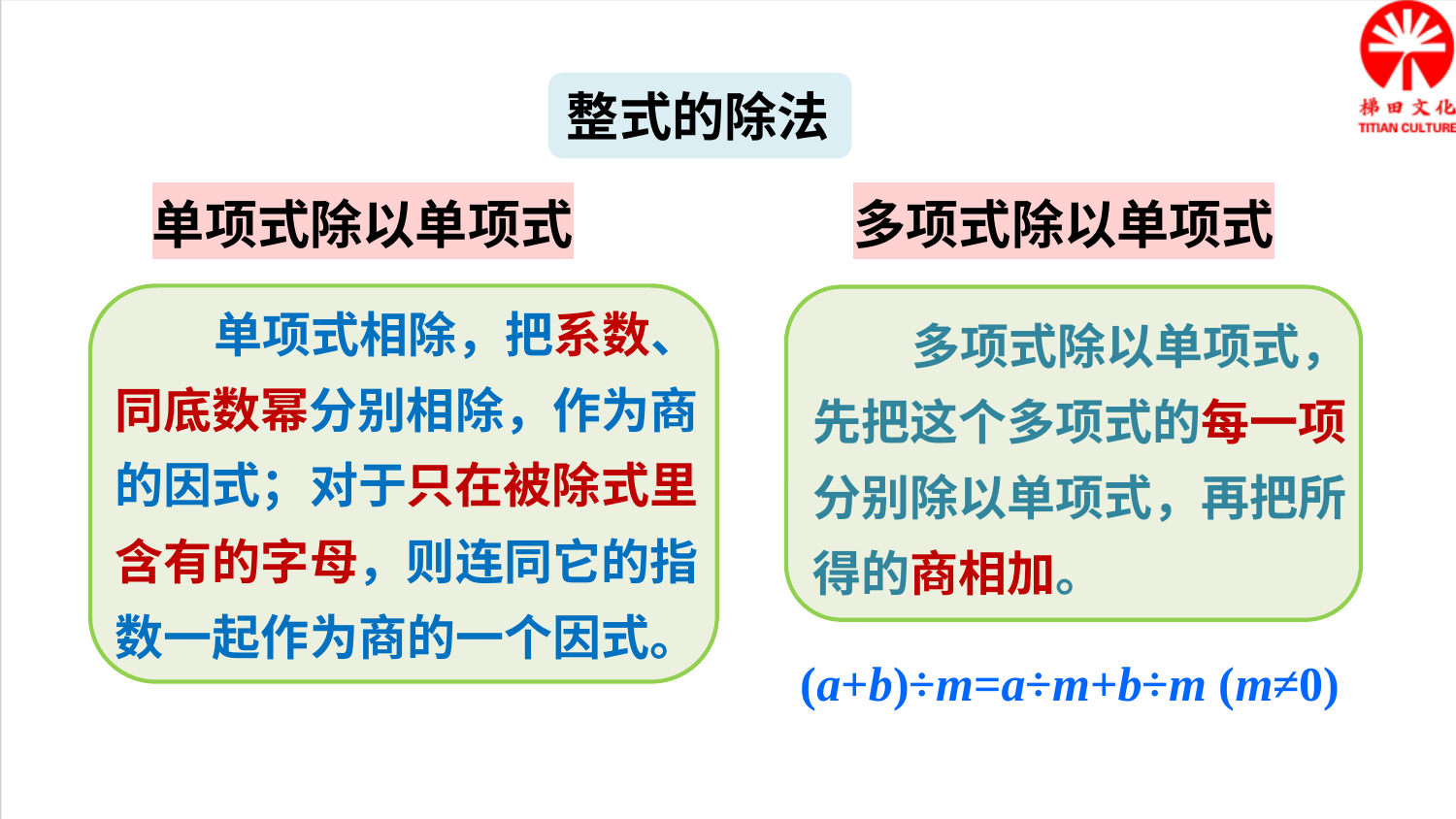

整式的除法
单项式除以单项式
多项式除以单项式
        单项式相除，把系数、同底数幂分别相除，作为商的因式；对于只在被除式里含有的字母，则连同它的指数一起作为商的一个因式。

        多项式除以单项式，先把这个多项式的每一项分别除以单项式，再把所得的商相加。
(a+b)÷m=a÷m+b÷m (m≠0)